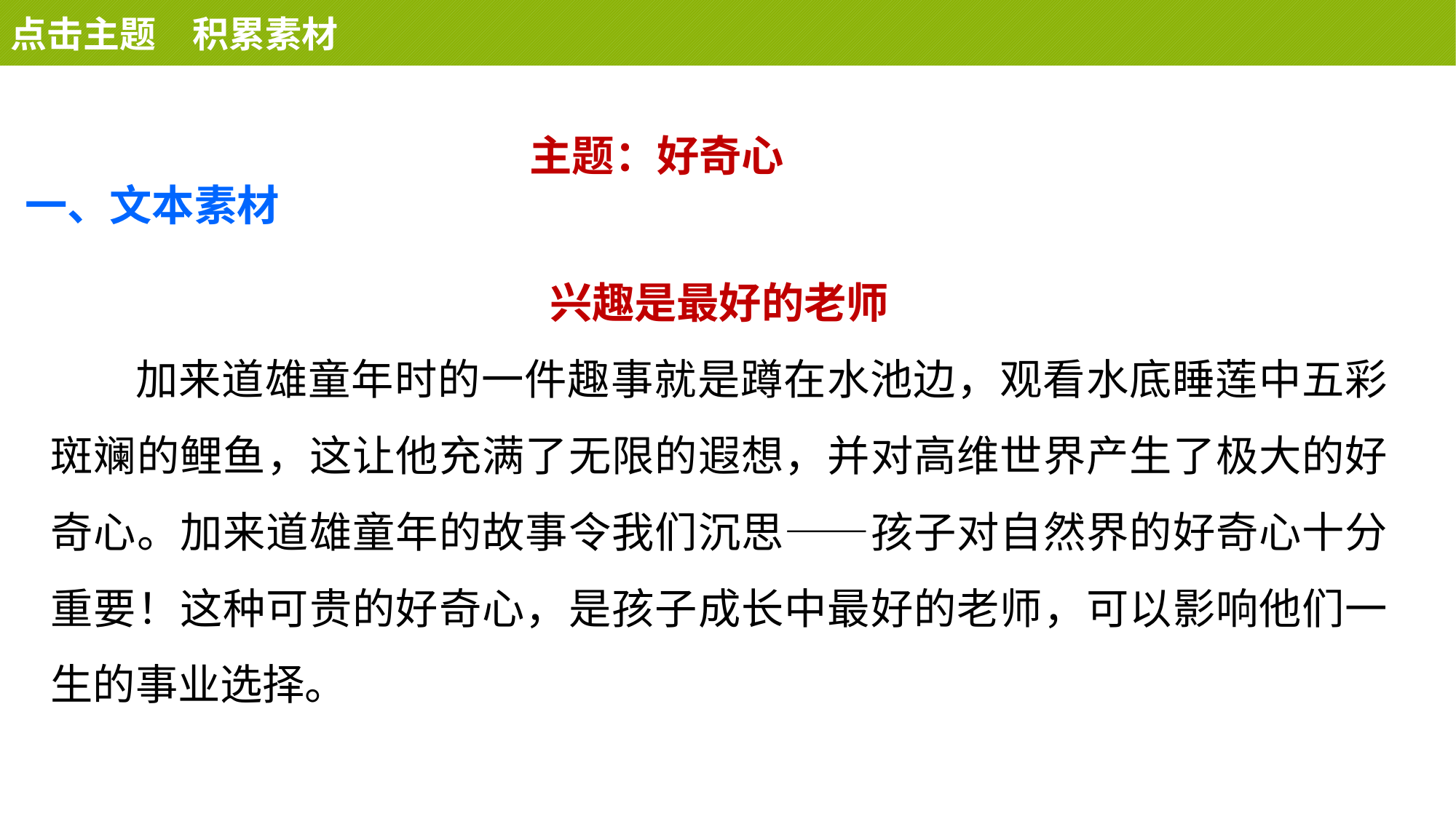

点击主题　积累素材
主题：好奇心
一、文本素材
兴趣是最好的老师
加来道雄童年时的一件趣事就是蹲在水池边，观看水底睡莲中五彩斑斓的鲤鱼，这让他充满了无限的遐想，并对高维世界产生了极大的好奇心。加来道雄童年的故事令我们沉思——孩子对自然界的好奇心十分重要！这种可贵的好奇心，是孩子成长中最好的老师，可以影响他们一生的事业选择。